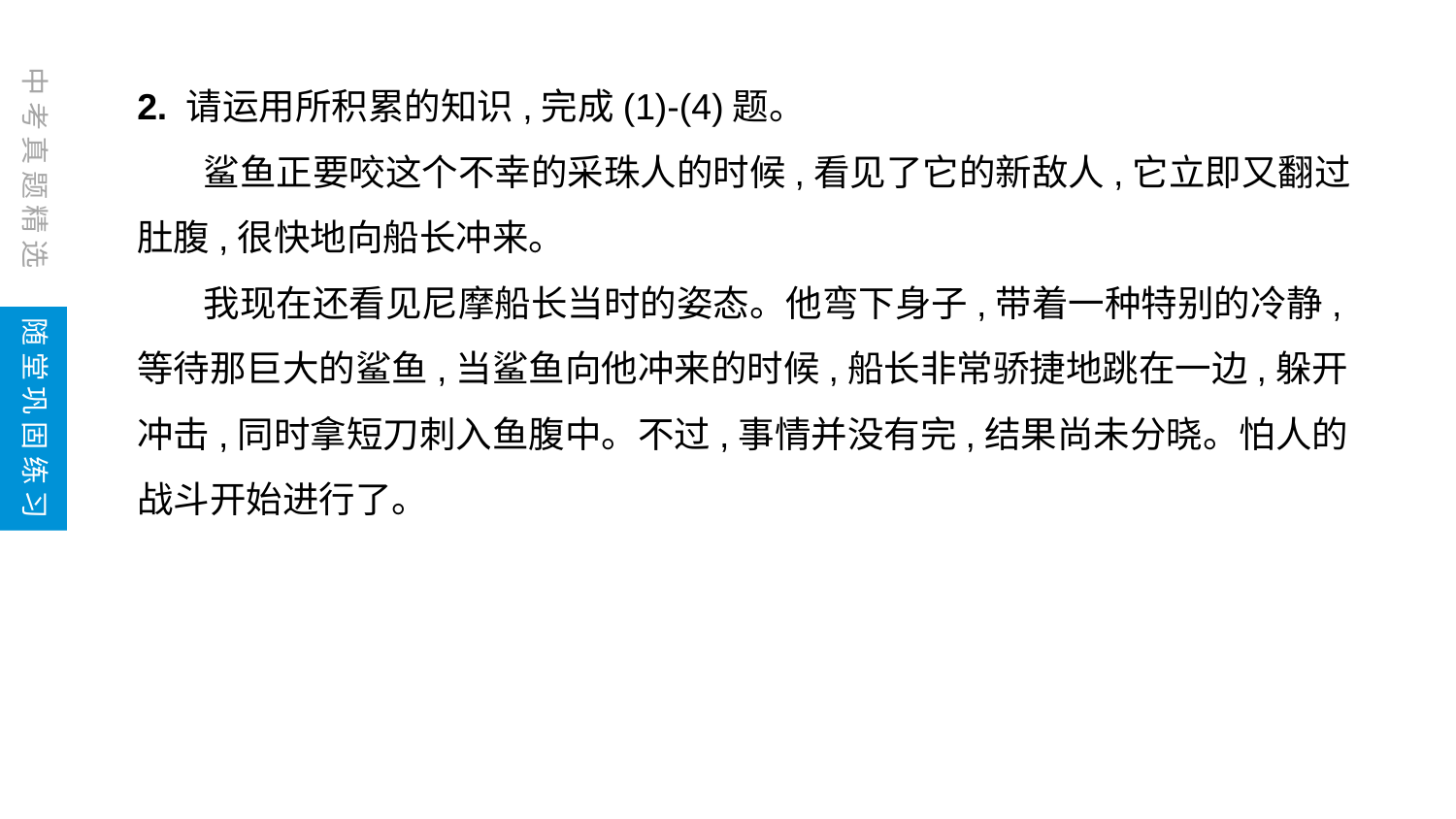

2. 请运用所积累的知识,完成(1)-(4)题。
       鲨鱼正要咬这个不幸的采珠人的时候,看见了它的新敌人,它立即又翻过肚腹,很快地向船长冲来。
       我现在还看见尼摩船长当时的姿态。他弯下身子,带着一种特别的冷静,等待那巨大的鲨鱼,当鲨鱼向他冲来的时候,船长非常骄捷地跳在一边,躲开冲击,同时拿短刀刺入鱼腹中。不过,事情并没有完,结果尚未分晓。怕人的战斗开始进行了。
中考真题精选

随堂巩固练习